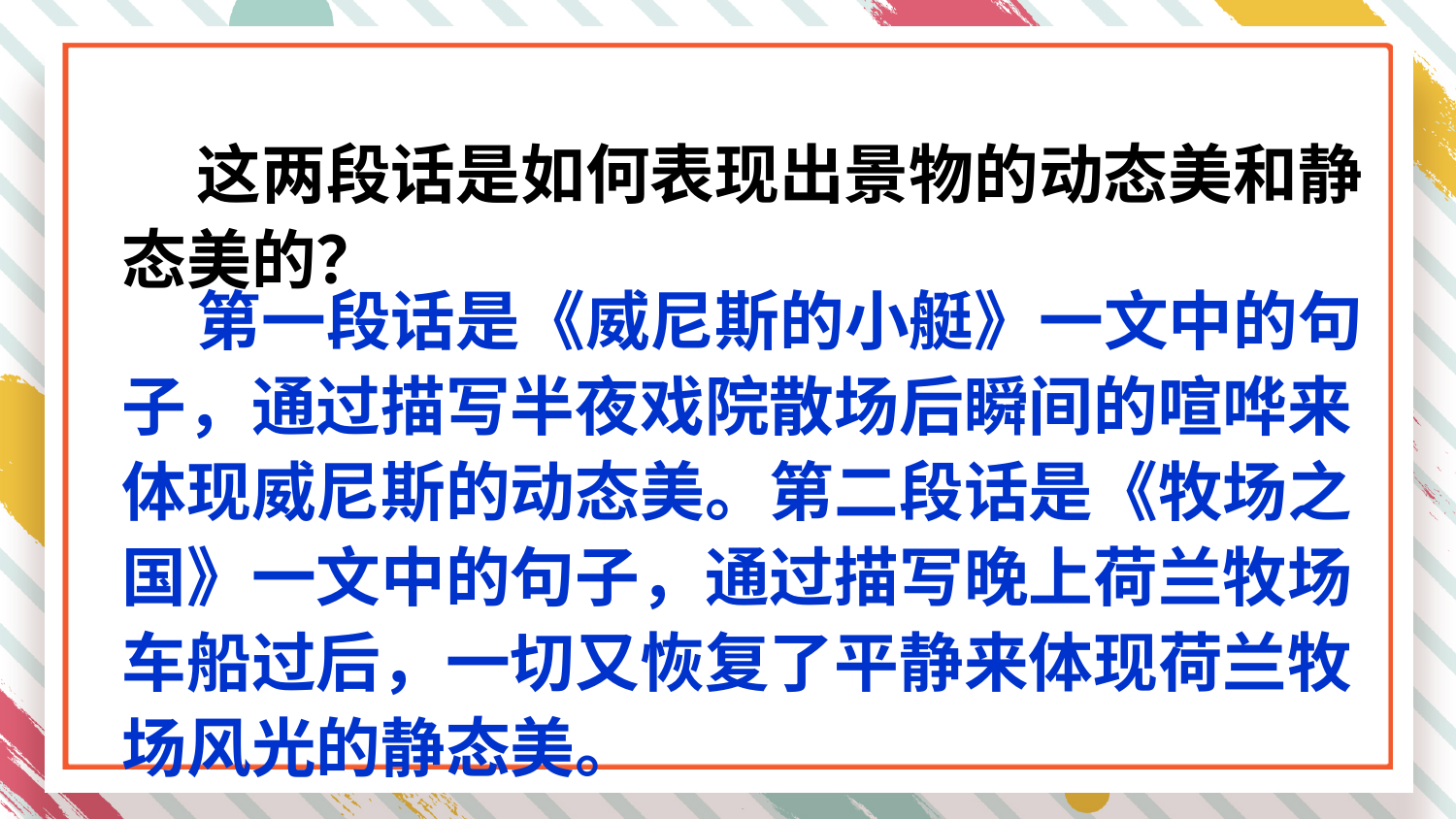

这两段话是如何表现出景物的动态美和静态美的？
    第一段话是《威尼斯的小艇》一文中的句子，通过描写半夜戏院散场后瞬间的喧哗来体现威尼斯的动态美。第二段话是《牧场之国》一文中的句子，通过描写晚上荷兰牧场车船过后，一切又恢复了平静来体现荷兰牧场风光的静态美。